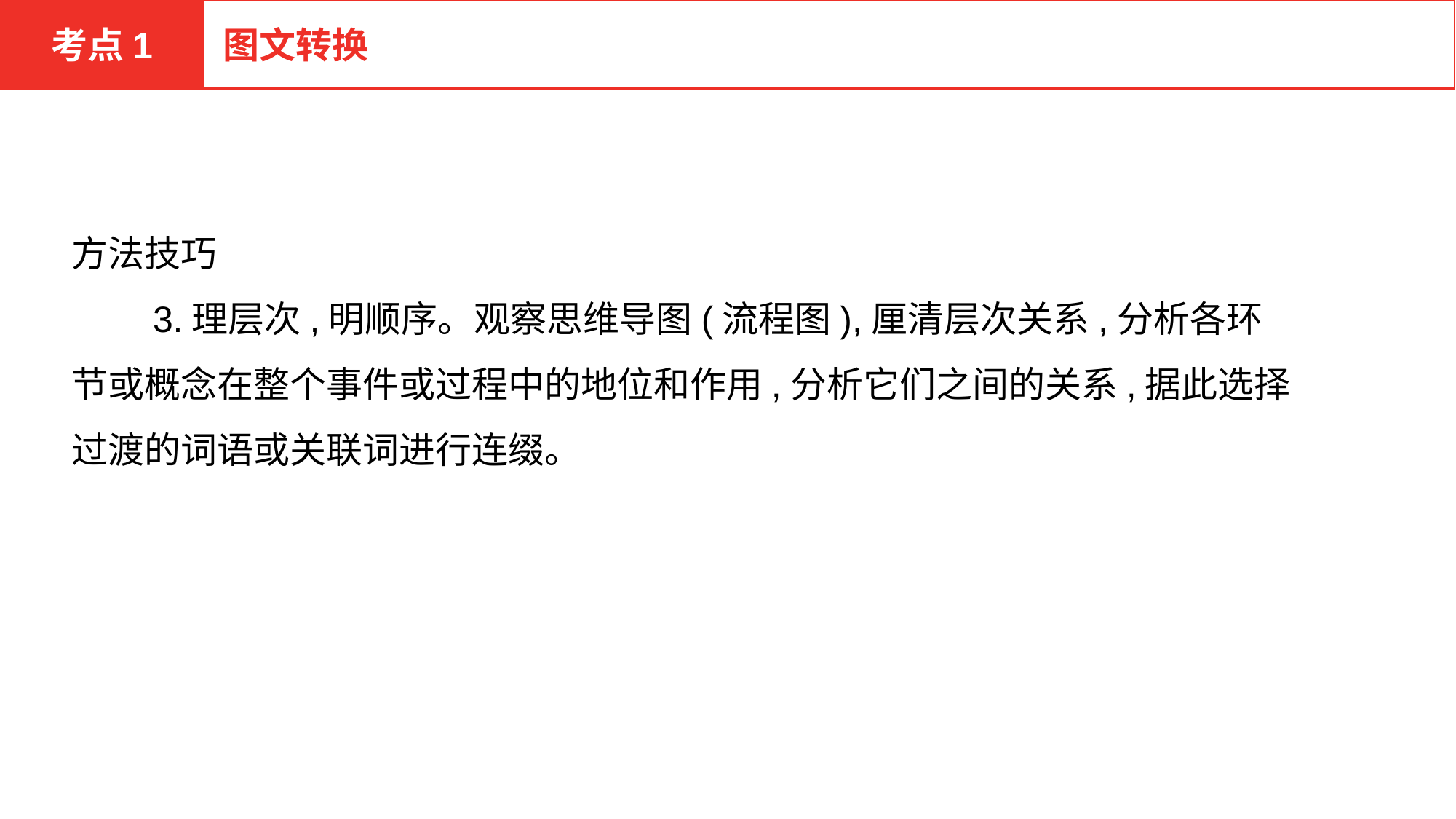

考点1
图文转换
方法技巧
　　3.理层次,明顺序。观察思维导图(流程图),厘清层次关系,分析各环节或概念在整个事件或过程中的地位和作用,分析它们之间的关系,据此选择过渡的词语或关联词进行连缀。